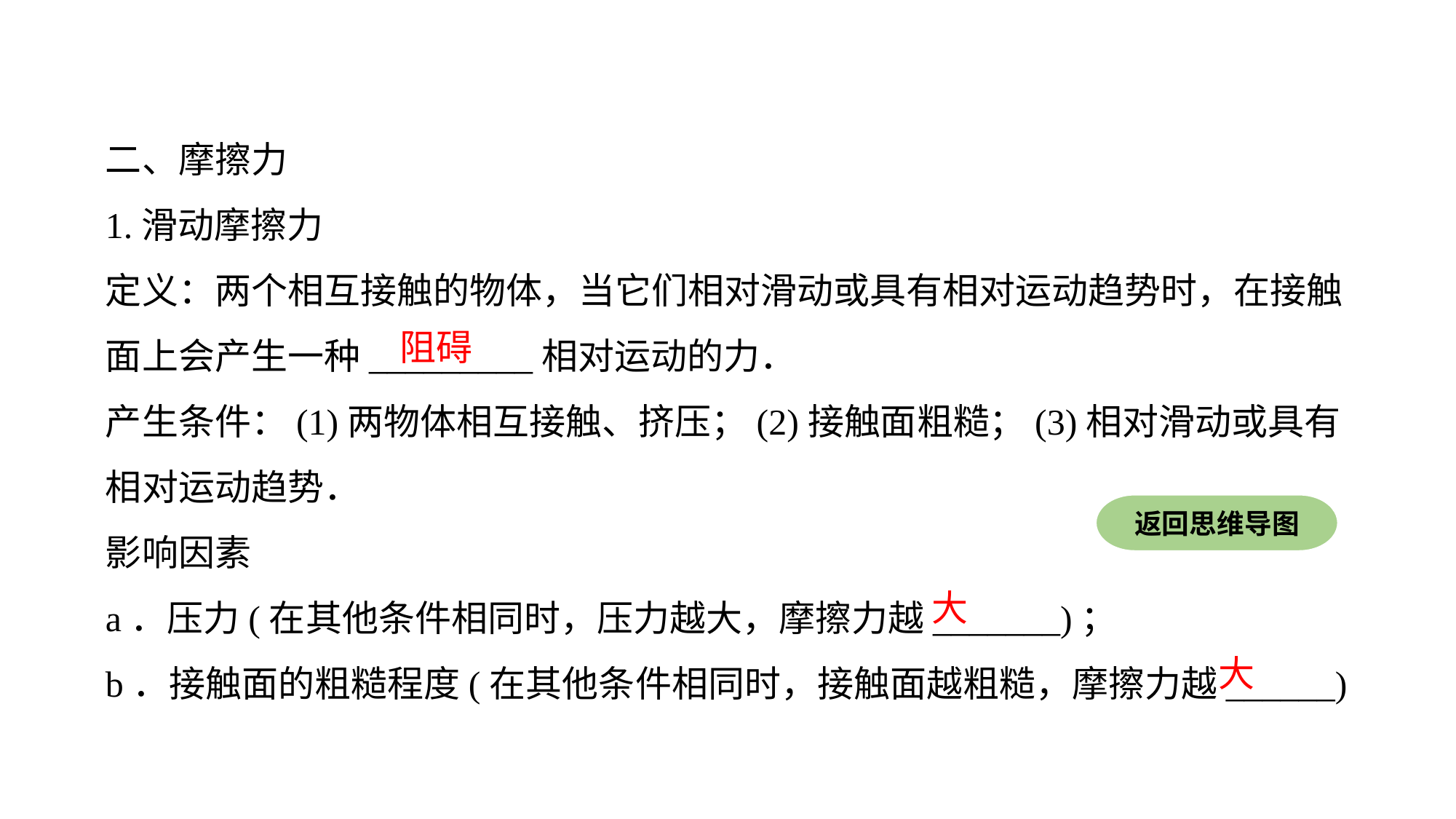

二、摩擦力
1.滑动摩擦力
定义：两个相互接触的物体，当它们相对滑动或具有相对运动趋势时，在接触面上会产生一种_________相对运动的力．
产生条件：(1)两物体相互接触、挤压；(2)接触面粗糙；(3)相对滑动或具有相对运动趋势．
影响因素
a．压力(在其他条件相同时，压力越大，摩擦力越_______)；
b．接触面的粗糙程度(在其他条件相同时，接触面越粗糙，摩擦力越______)
阻碍
返回思维导图
大
大